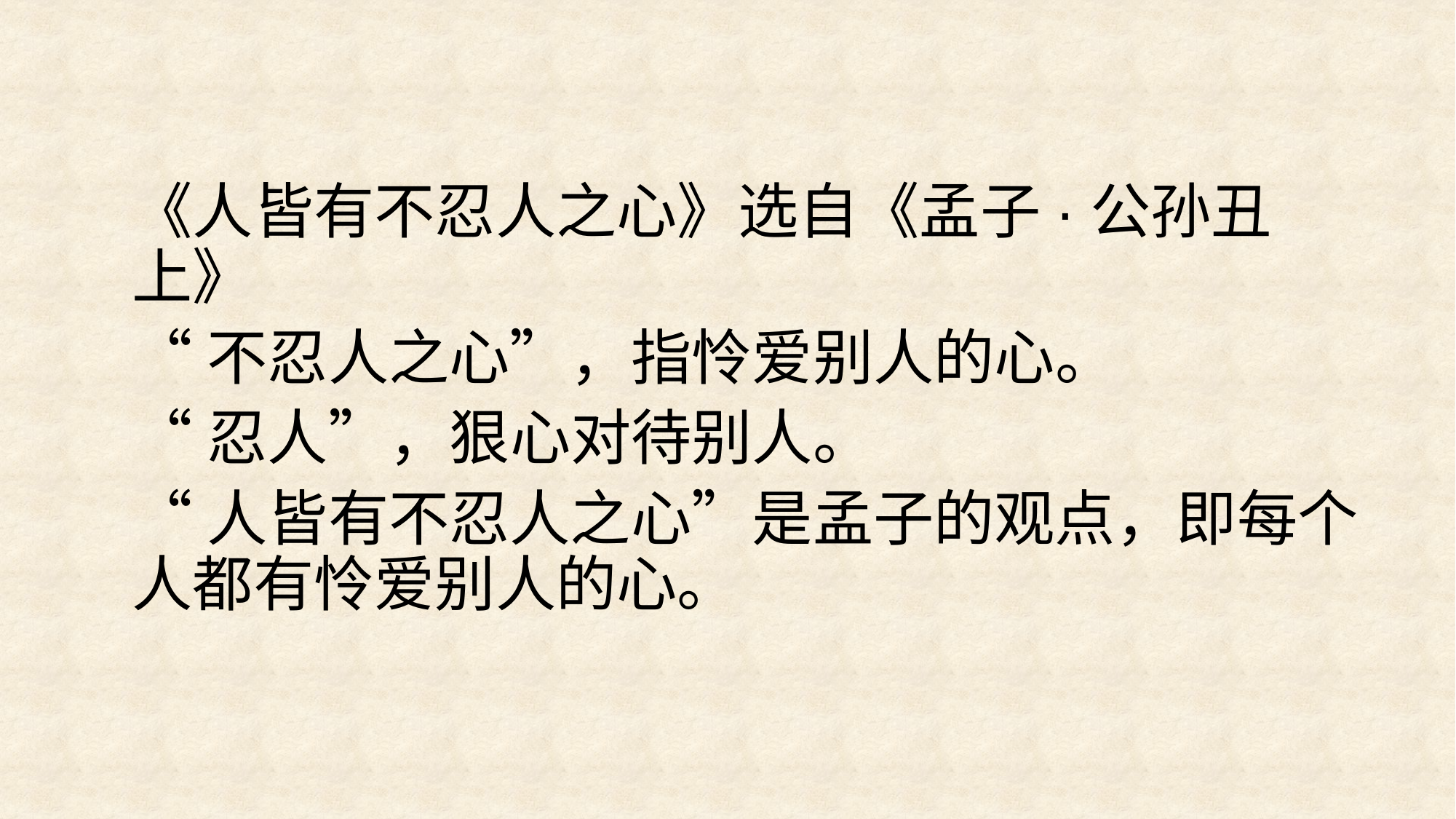

《人皆有不忍人之心》选自《孟子·公孙丑上》
“不忍人之心”，指怜爱别人的心。
“忍人”，狠心对待别人。
“人皆有不忍人之心”是孟子的观点，即每个人都有怜爱别人的心。